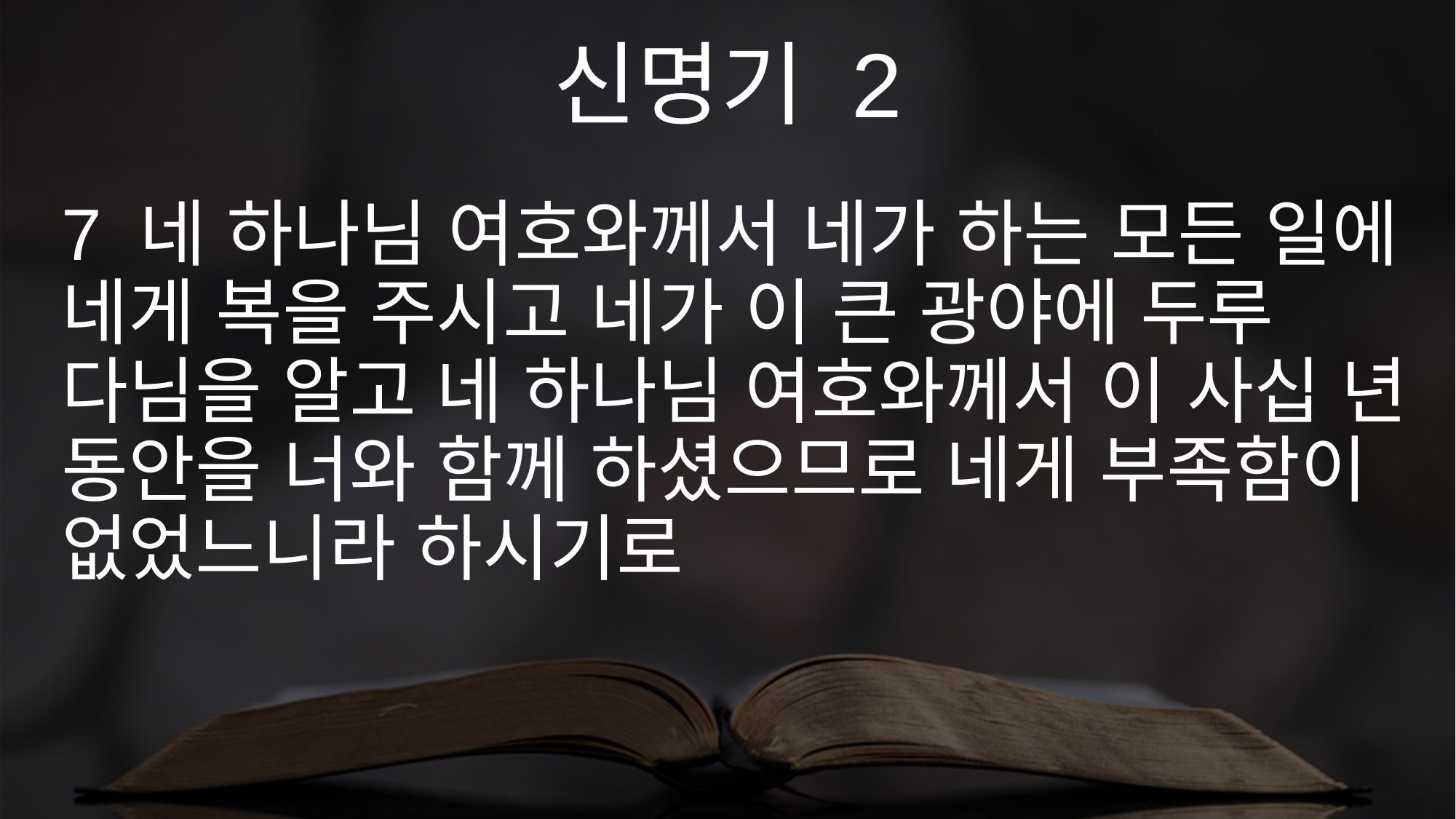

신명기 2
7 네 하나님 여호와께서 네가 하는 모든 일에 네게 복을 주시고 네가 이 큰 광야에 두루 다님을 알고 네 하나님 여호와께서 이 사십 년 동안을 너와 함께 하셨으므로 네게 부족함이 없었느니라 하시기로